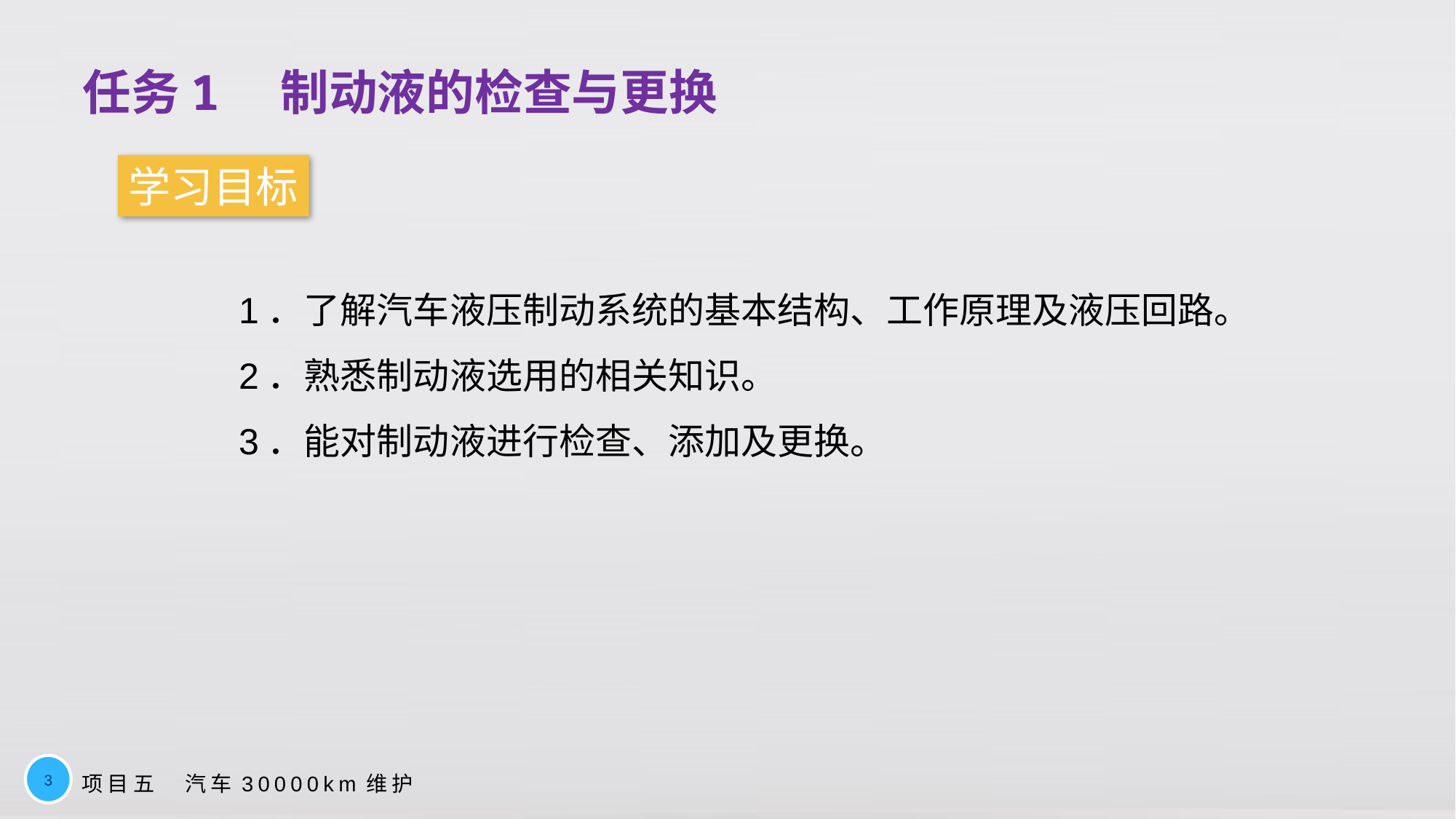

任务1　制动液的检查与更换
学习目标
1．了解汽车液压制动系统的基本结构、工作原理及液压回路。
2．熟悉制动液选用的相关知识。
3．能对制动液进行检查、添加及更换。
3